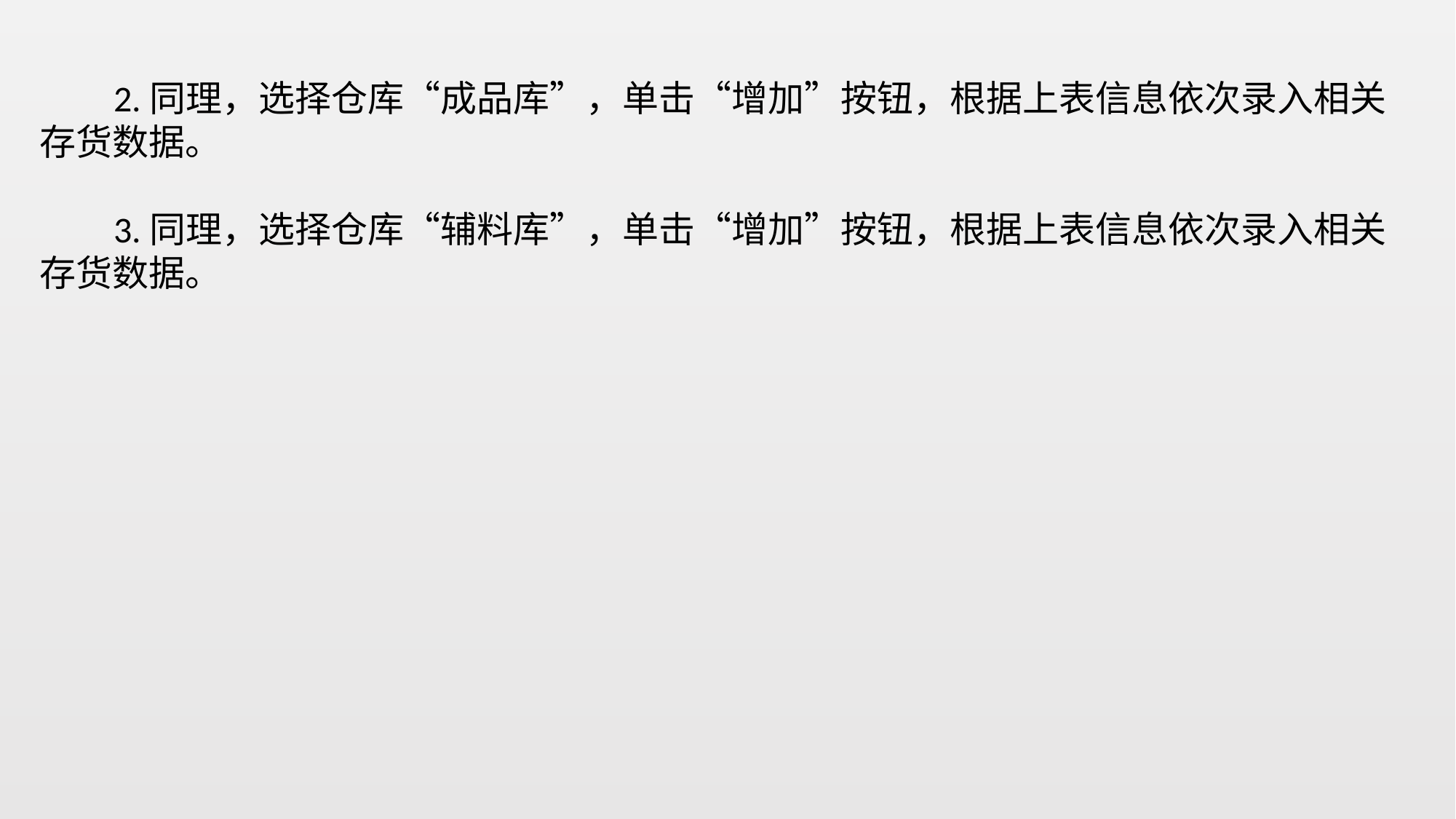

2.同理，选择仓库“成品库”，单击“增加”按钮，根据上表信息依次录入相关存货数据。

         3.同理，选择仓库“辅料库”，单击“增加”按钮，根据上表信息依次录入相关存货数据。